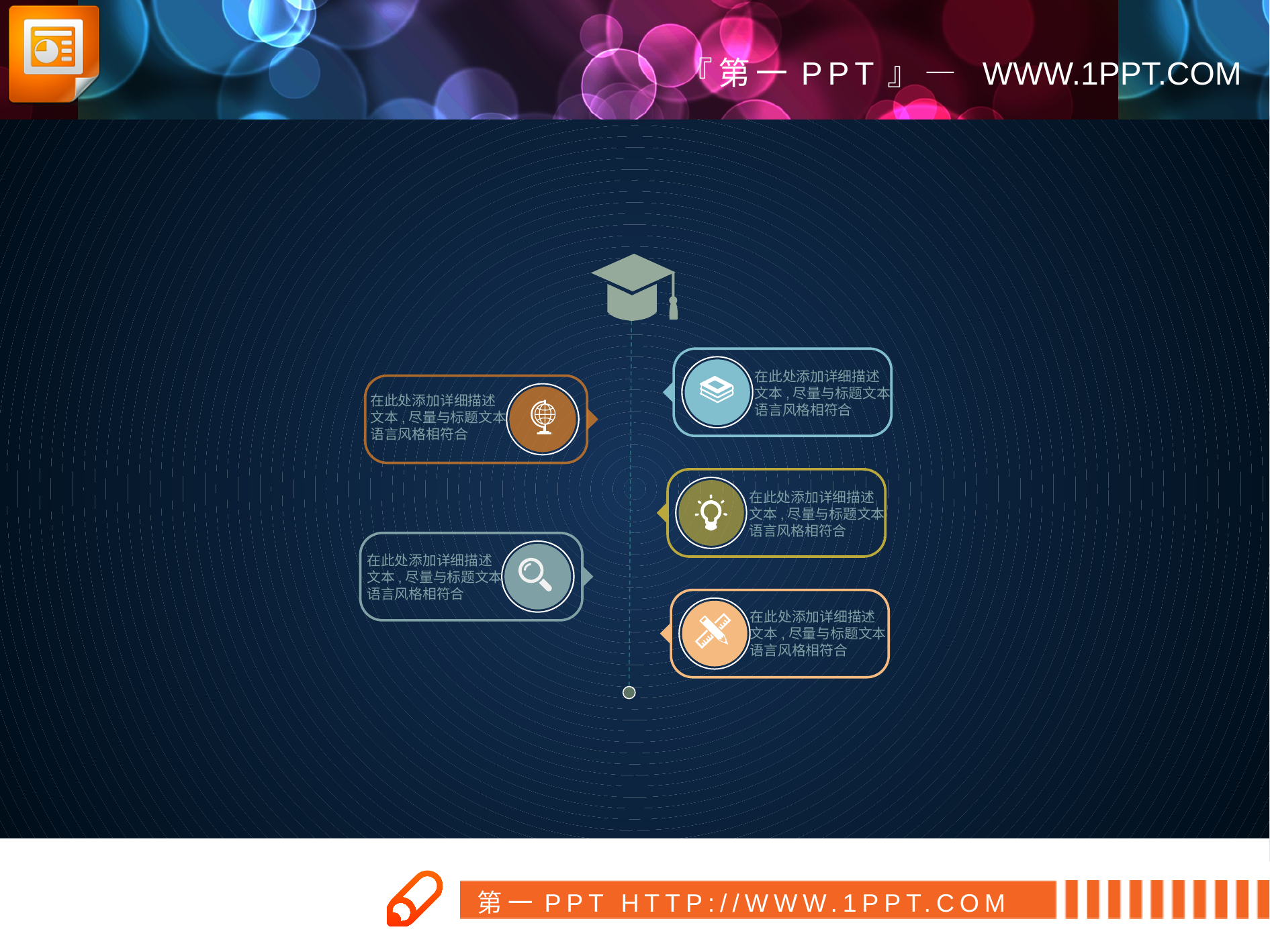

在此处添加详细描述
文本,尽量与标题文本语言风格相符合

在此处添加详细描述
文本,尽量与标题文本语言风格相符合

在此处添加详细描述
文本,尽量与标题文本语言风格相符合

在此处添加详细描述
文本,尽量与标题文本语言风格相符合

在此处添加详细描述
文本,尽量与标题文本语言风格相符合